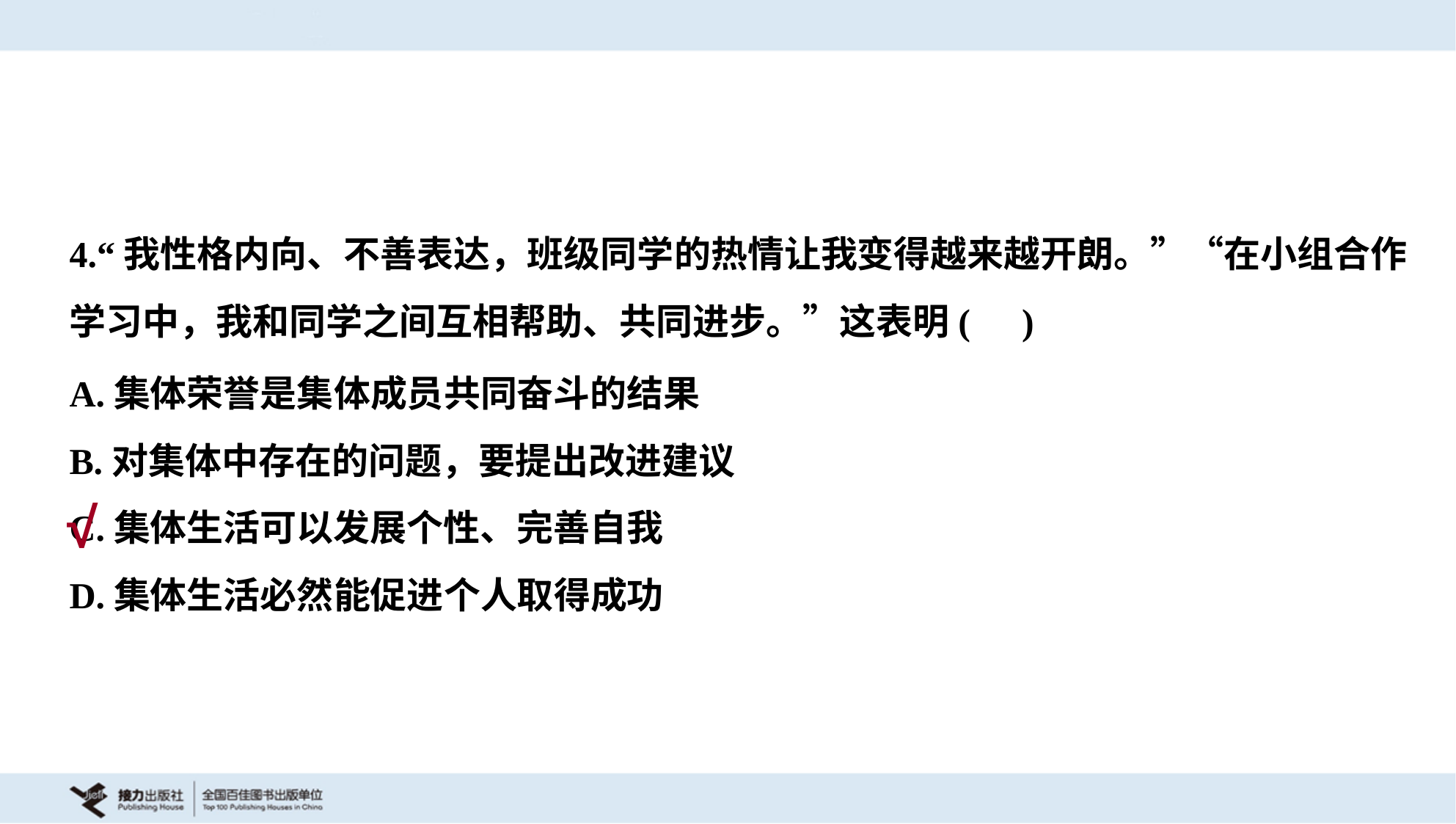

4.“我性格内向、不善表达，班级同学的热情让我变得越来越开朗。”“在小组合作
学习中，我和同学之间互相帮助、共同进步。”这表明(     )
A.集体荣誉是集体成员共同奋斗的结果
B.对集体中存在的问题，要提出改进建议
C.集体生活可以发展个性、完善自我
D.集体生活必然能促进个人取得成功
√